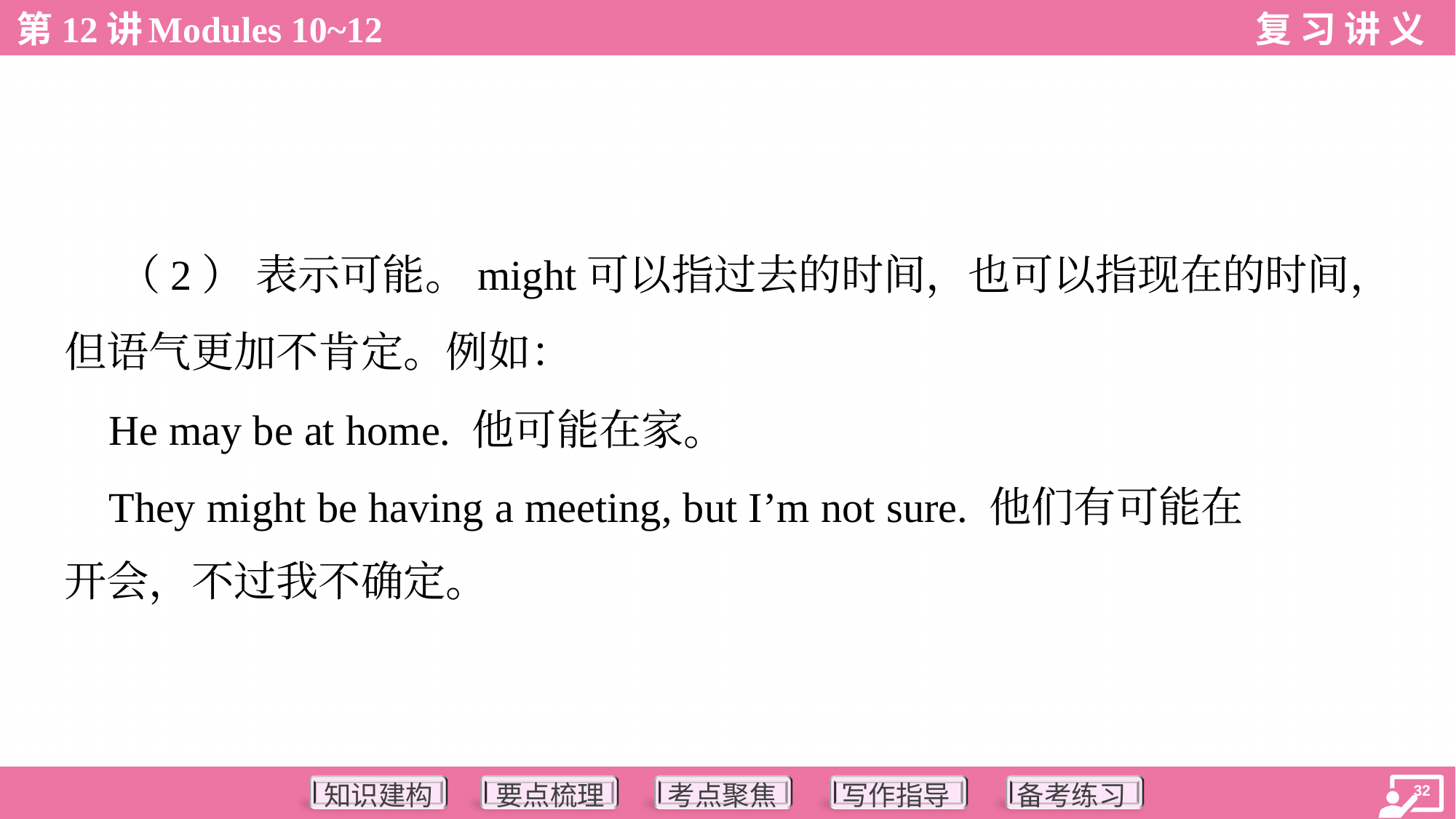

（2） 表示可能。might可以指过去的时间，也可以指现在的时间，
但语气更加不肯定。例如：
    He may be at home. 他可能在家。
    They might be having a meeting, but I’m not sure. 他们有可能在
开会，不过我不确定。